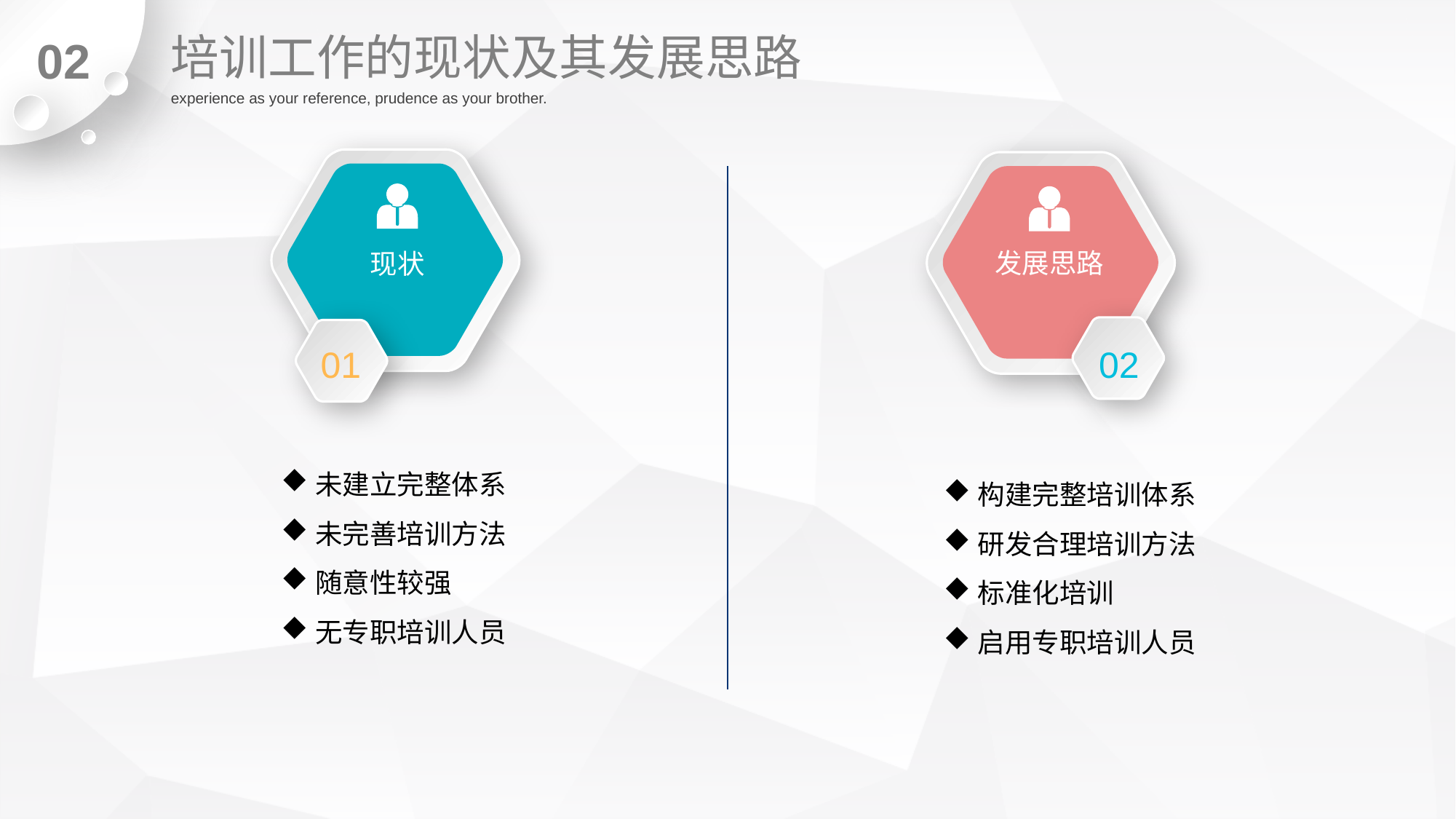

培训工作的现状及其发展思路
02

experience as your reference, prudence as your brother.

现状

01

发展思路

02
未建立完整体系
未完善培训方法
随意性较强
无专职培训人员

构建完整培训体系
研发合理培训方法
标准化培训
启用专职培训人员